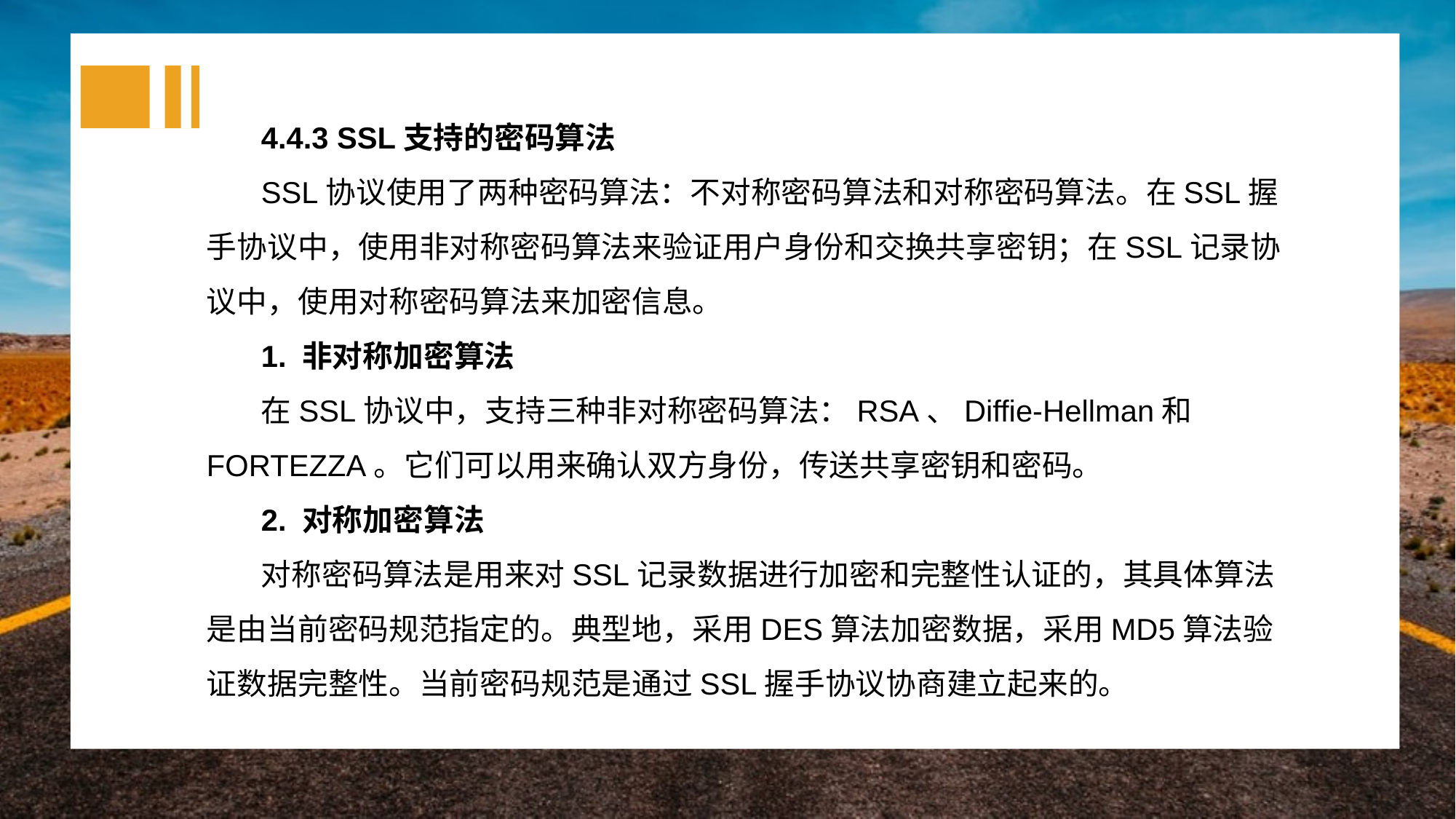

4.4.3 SSL支持的密码算法
SSL协议使用了两种密码算法：不对称密码算法和对称密码算法。在SSL握手协议中，使用非对称密码算法来验证用户身份和交换共享密钥；在SSL记录协议中，使用对称密码算法来加密信息。
1. 非对称加密算法
在SSL协议中，支持三种非对称密码算法：RSA、Diffie-Hellman和FORTEZZA。它们可以用来确认双方身份，传送共享密钥和密码。
2. 对称加密算法
对称密码算法是用来对SSL记录数据进行加密和完整性认证的，其具体算法是由当前密码规范指定的。典型地，采用DES算法加密数据，采用MD5算法验证数据完整性。当前密码规范是通过SSL握手协议协商建立起来的。